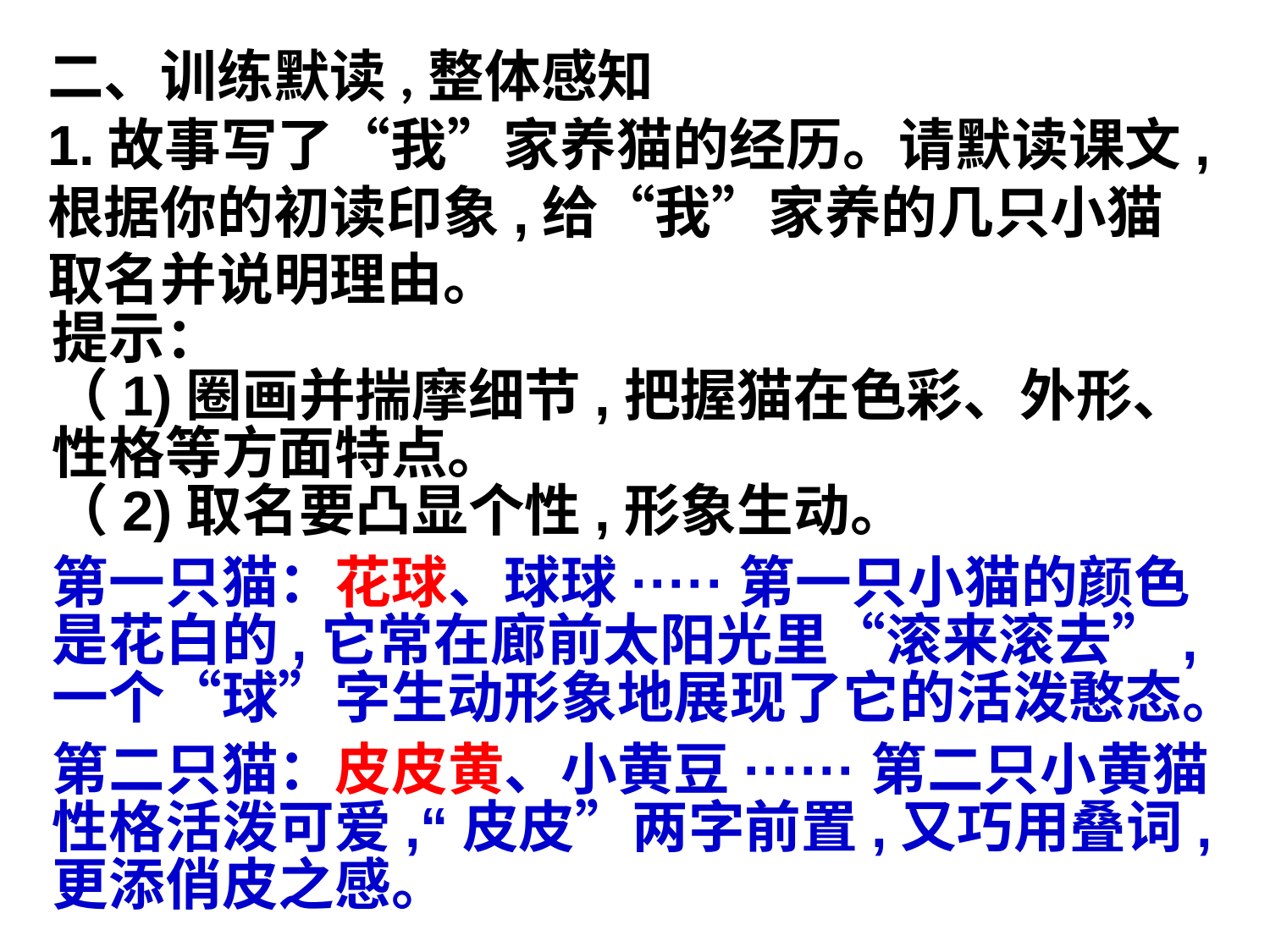

二、训练默读,整体感知
1.故事写了“我”家养猫的经历。请默读课文,根据你的初读印象,给“我”家养的几只小猫取名并说明理由。
提示：
（1)圈画并揣摩细节,把握猫在色彩、外形、性格等方面特点。
（2)取名要凸显个性,形象生动。
第一只猫：花球、球球·····第一只小猫的颜色是花白的,它常在廊前太阳光里“滚来滚去”,一个“球”字生动形象地展现了它的活泼憨态。
第二只猫：皮皮黄、小黄豆······第二只小黄猫性格活泼可爱,“皮皮”两字前置,又巧用叠词,更添俏皮之感。